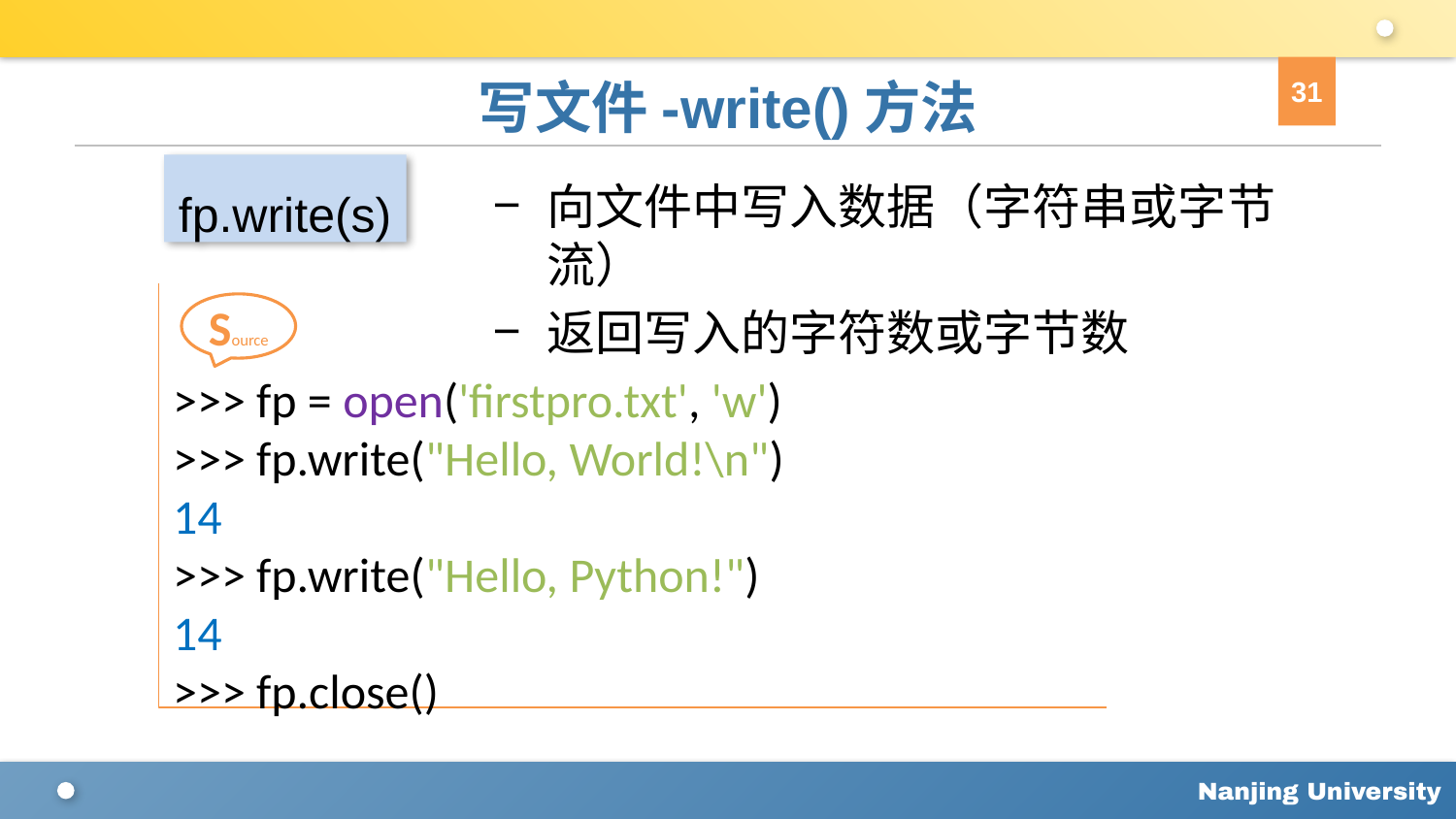

31
# 写文件-write()方法
fp.write(s)
向文件中写入数据（字符串或字节流）
返回写入的字符数或字节数

>>> fp = open('firstpro.txt', 'w')
>>> fp.write("Hello, World!\n")
14
>>> fp.write("Hello, Python!")
14
>>> fp.close()
Source